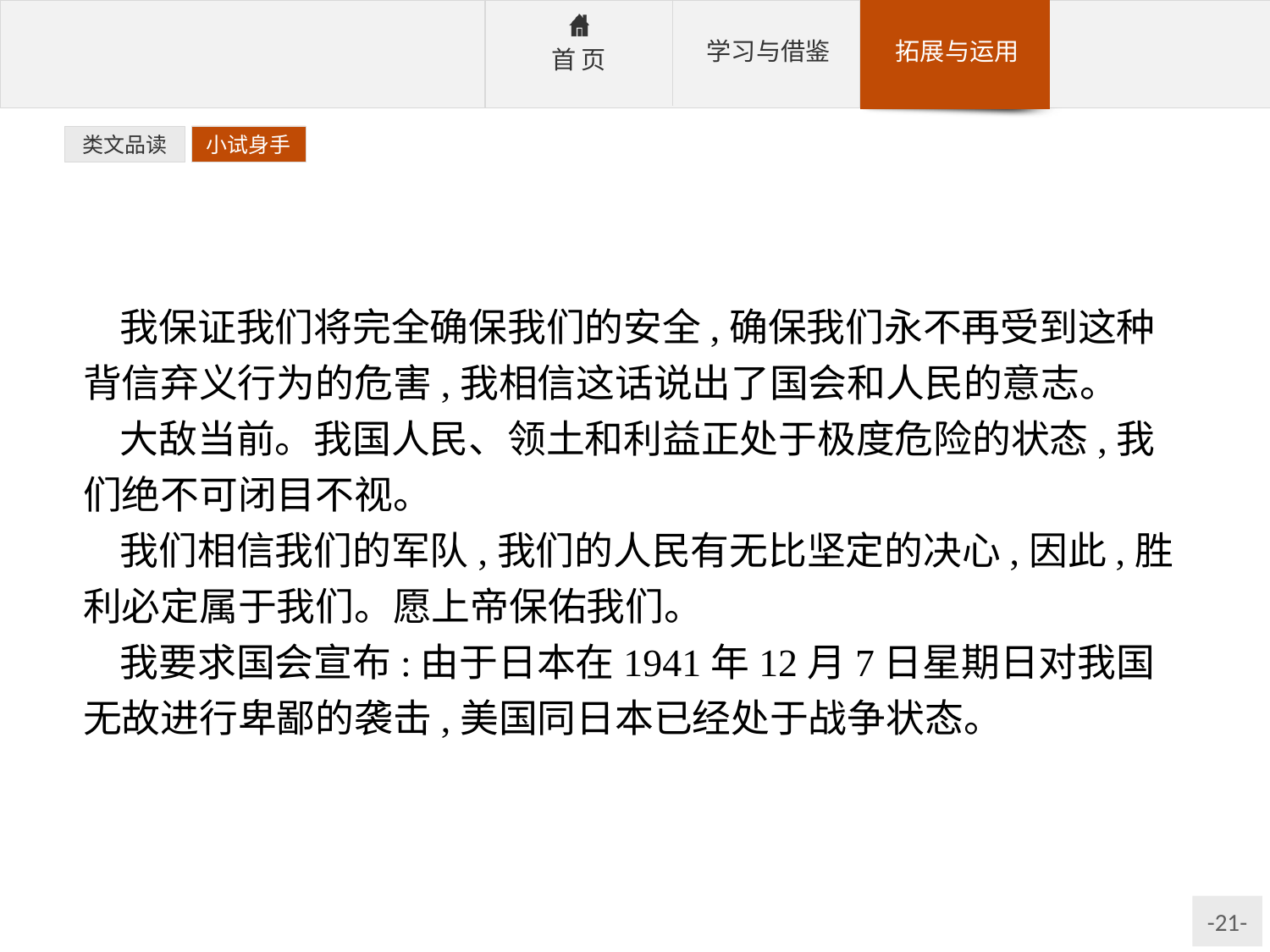

类文品读
小试身手
我保证我们将完全确保我们的安全,确保我们永不再受到这种背信弃义行为的危害,我相信这话说出了国会和人民的意志。
大敌当前。我国人民、领土和利益正处于极度危险的状态,我们绝不可闭目不视。
我们相信我们的军队,我们的人民有无比坚定的决心,因此,胜利必定属于我们。愿上帝保佑我们。
我要求国会宣布:由于日本在1941年12月7日星期日对我国无故进行卑鄙的袭击,美国同日本已经处于战争状态。